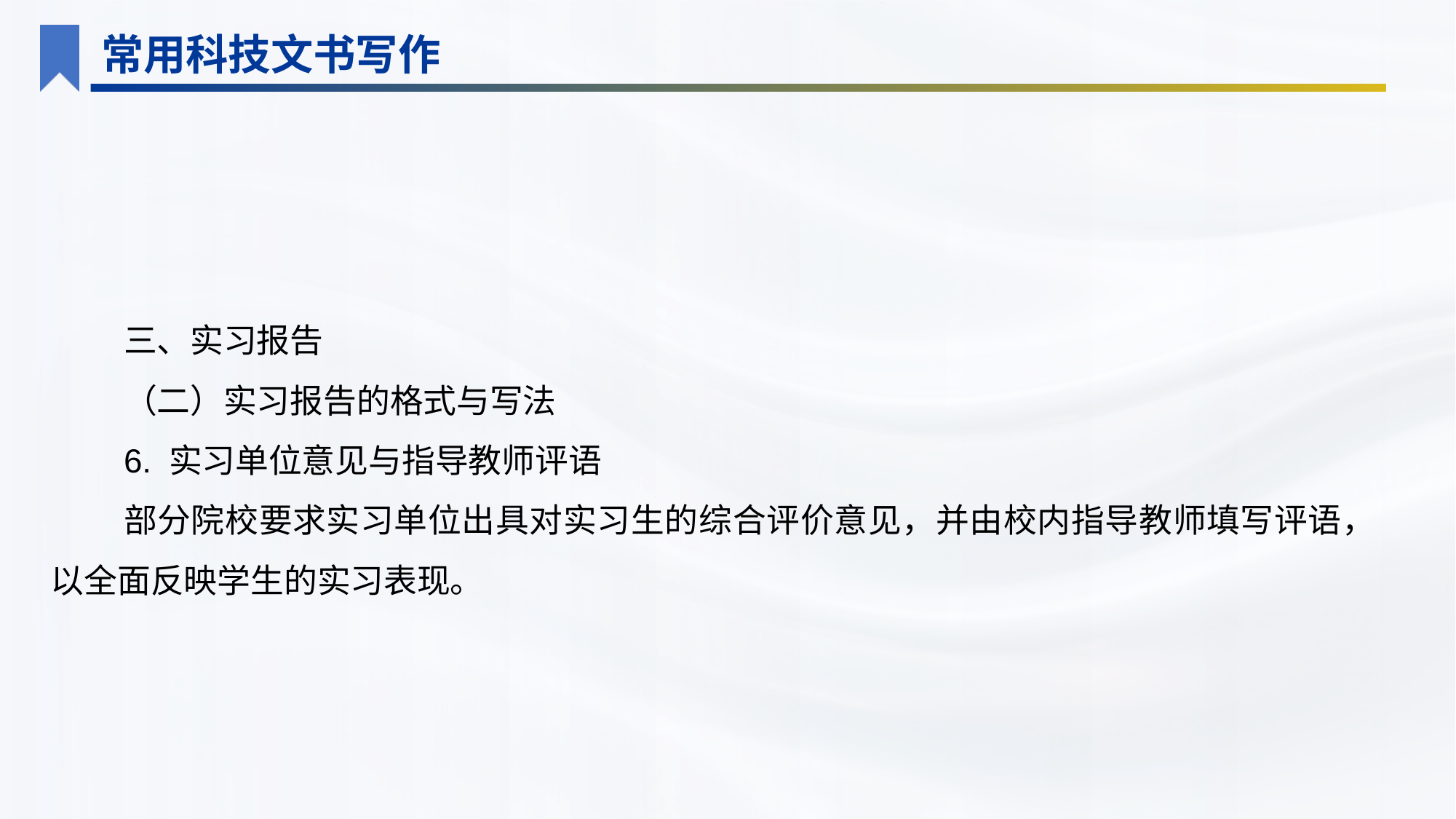

常用科技文书写作
三、实习报告
（二）实习报告的格式与写法
6. 实习单位意见与指导教师评语
部分院校要求实习单位出具对实习生的综合评价意见，并由校内指导教师填写评语，以全面反映学生的实习表现。